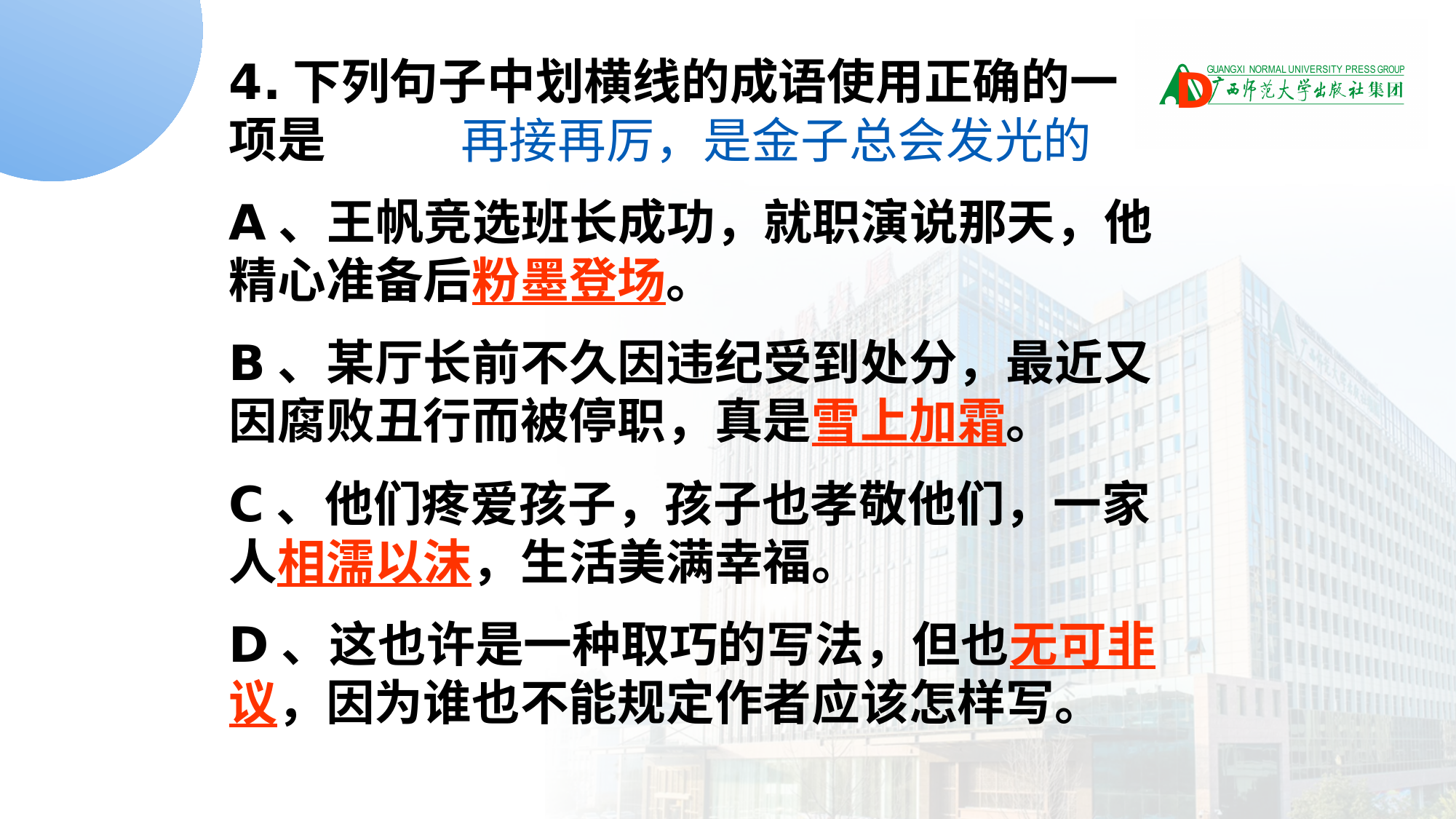

4.下列句子中划横线的成语使用正确的一项是
A、王帆竞选班长成功，就职演说那天，他精心准备后粉墨登场。
B、某厅长前不久因违纪受到处分，最近又因腐败丑行而被停职，真是雪上加霜。
C、他们疼爱孩子，孩子也孝敬他们，一家人相濡以沫，生活美满幸福。
D、这也许是一种取巧的写法，但也无可非议，因为谁也不能规定作者应该怎样写。

D
再接再厉，是金子总会发光的